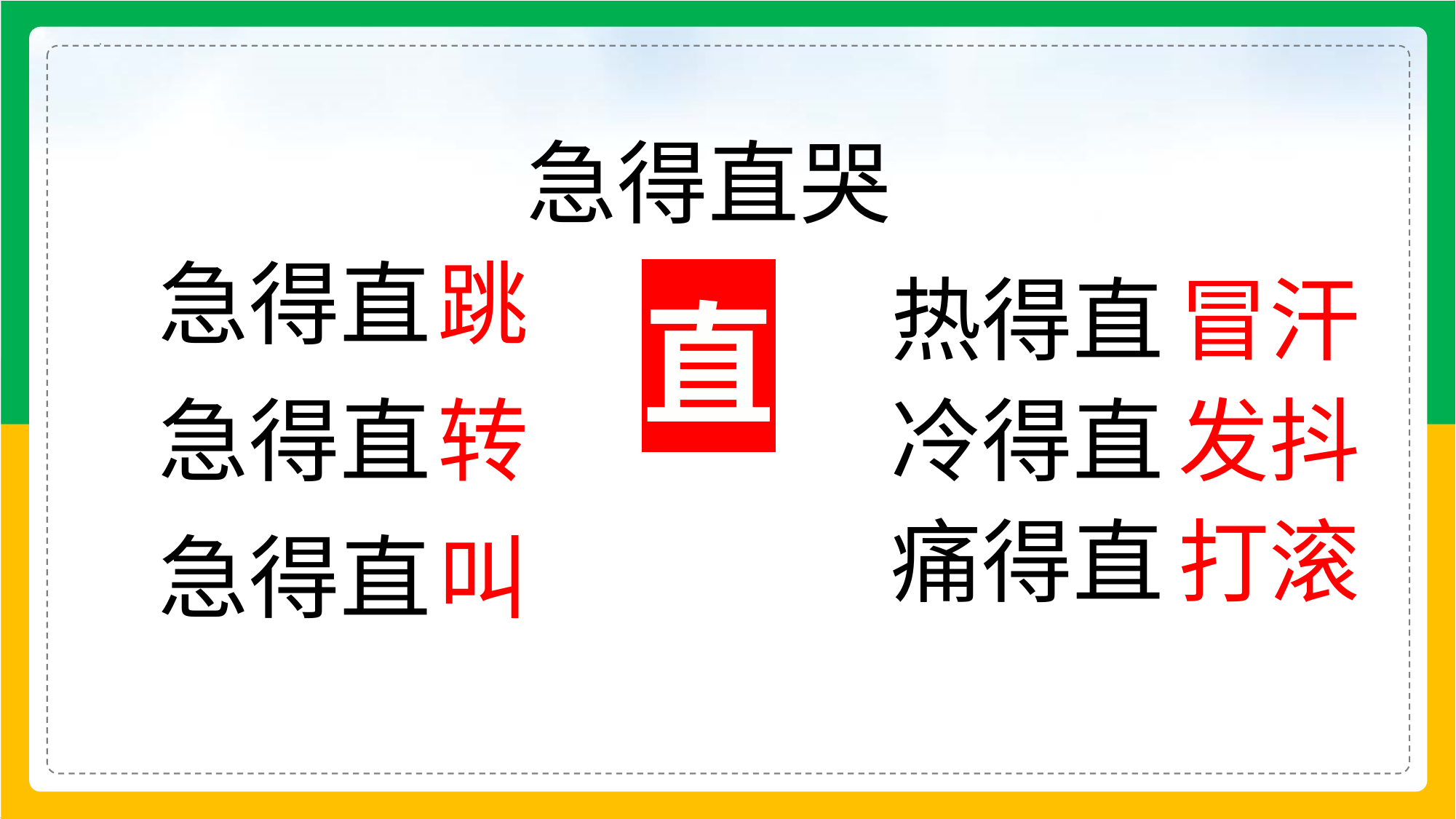

急得直哭
急得直
跳
热得直
冒汗
直
急得直
转
冷得直
发抖
痛得直
打滚
急得直
叫